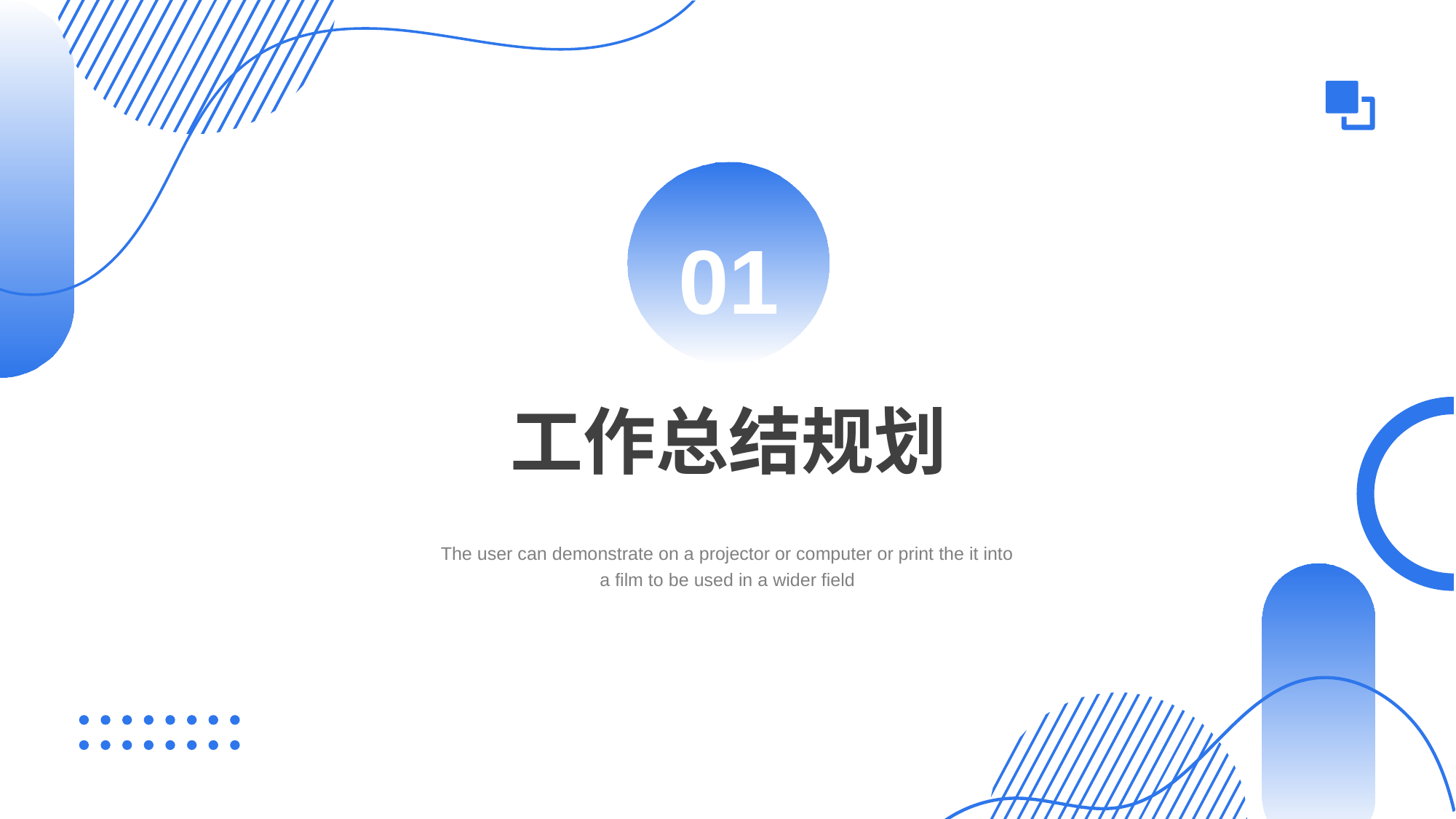

01
工作总结规划

The user can demonstrate on a projector or computer or print the it into a film to be used in a wider field